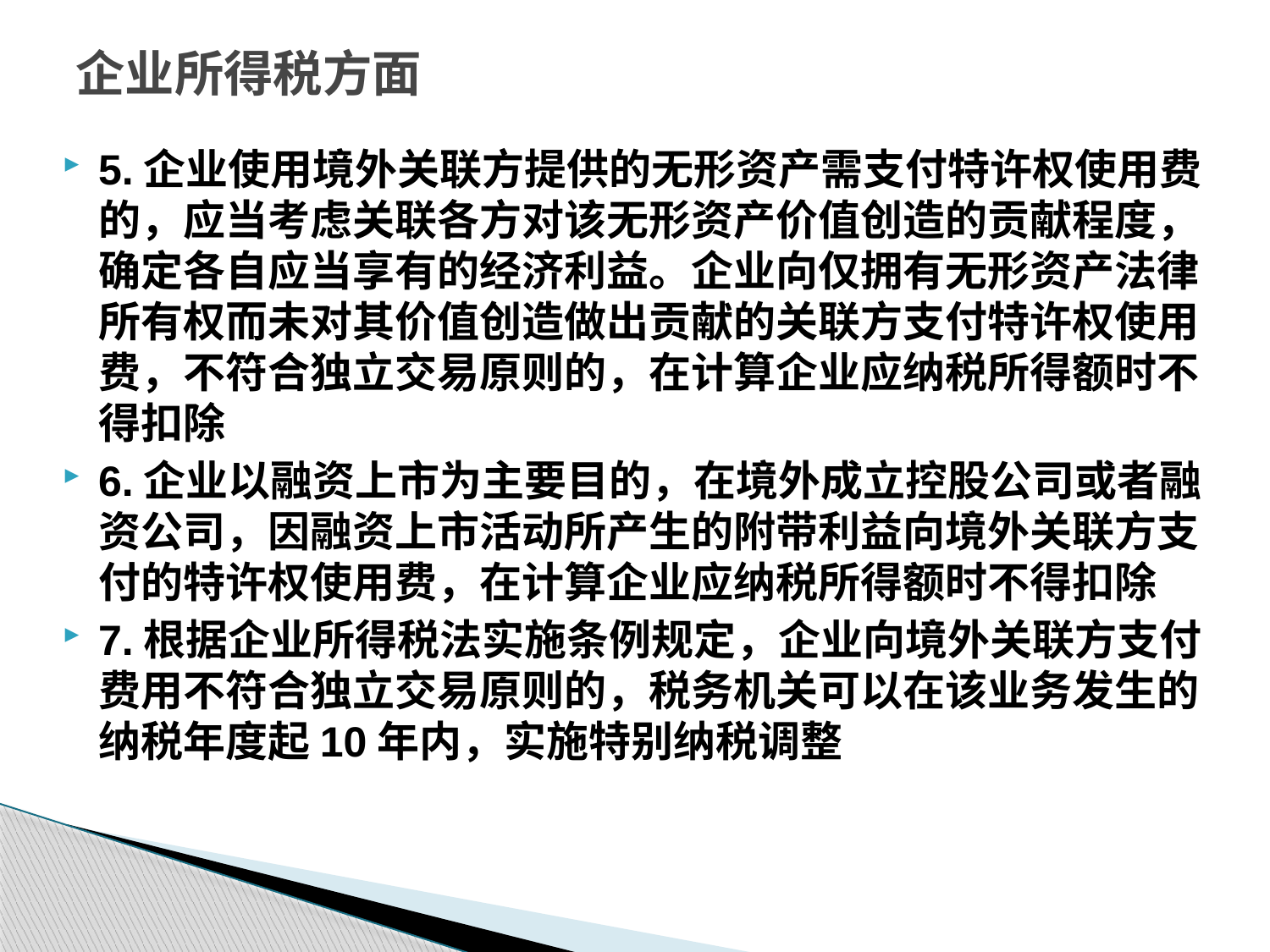

# 企业所得税方面
5.企业使用境外关联方提供的无形资产需支付特许权使用费的，应当考虑关联各方对该无形资产价值创造的贡献程度，确定各自应当享有的经济利益。企业向仅拥有无形资产法律所有权而未对其价值创造做出贡献的关联方支付特许权使用费，不符合独立交易原则的，在计算企业应纳税所得额时不得扣除
6.企业以融资上市为主要目的，在境外成立控股公司或者融资公司，因融资上市活动所产生的附带利益向境外关联方支付的特许权使用费，在计算企业应纳税所得额时不得扣除
7.根据企业所得税法实施条例规定，企业向境外关联方支付费用不符合独立交易原则的，税务机关可以在该业务发生的纳税年度起10年内，实施特别纳税调整